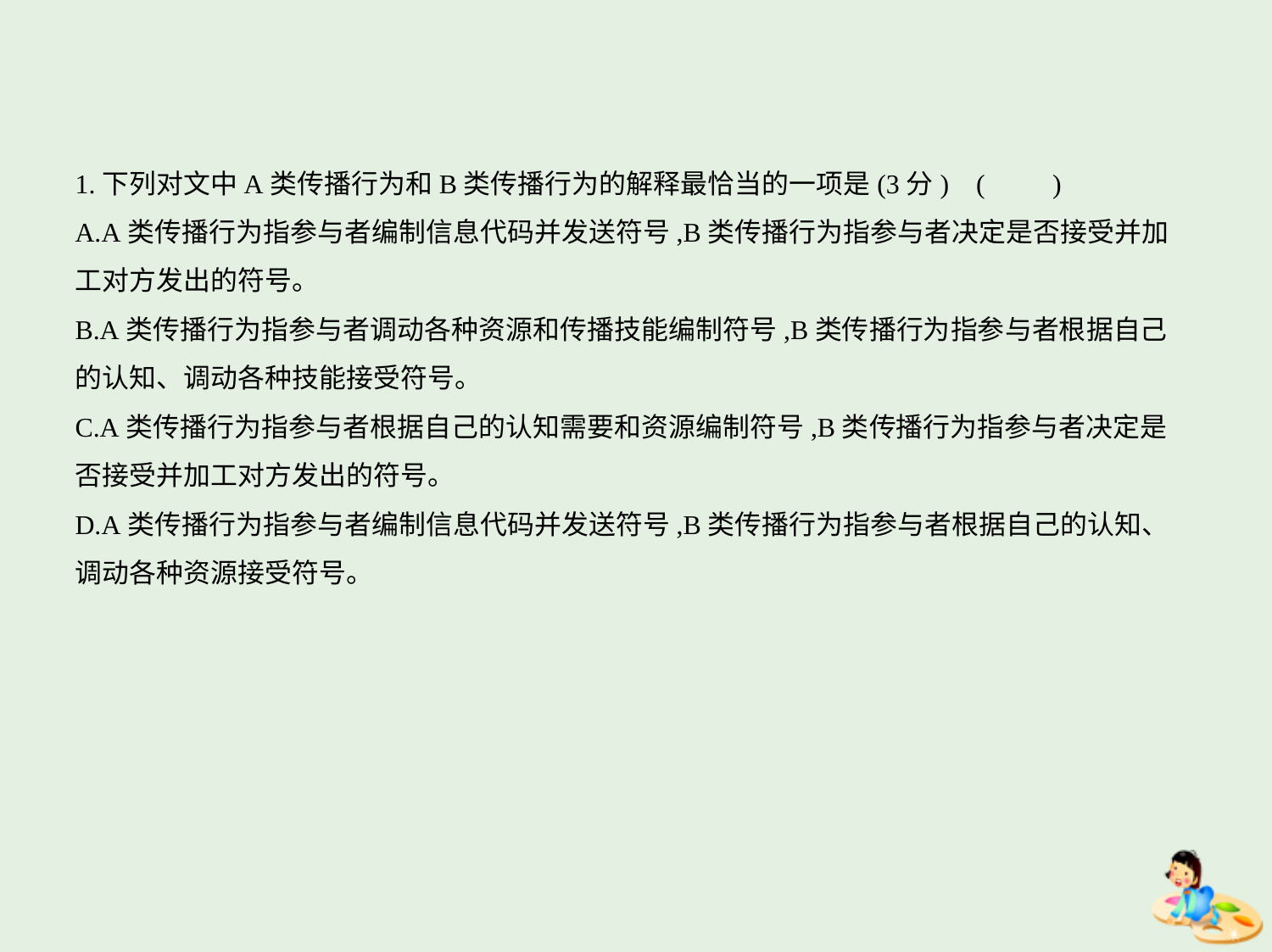

1.下列对文中A类传播行为和B类传播行为的解释最恰当的一项是(3分) (　　)
A.A类传播行为指参与者编制信息代码并发送符号,B类传播行为指参与者决定是否接受并加
工对方发出的符号。
B.A类传播行为指参与者调动各种资源和传播技能编制符号,B类传播行为指参与者根据自己
的认知、调动各种技能接受符号。
C.A类传播行为指参与者根据自己的认知需要和资源编制符号,B类传播行为指参与者决定是
否接受并加工对方发出的符号。
D.A类传播行为指参与者编制信息代码并发送符号,B类传播行为指参与者根据自己的认知、
调动各种资源接受符号。